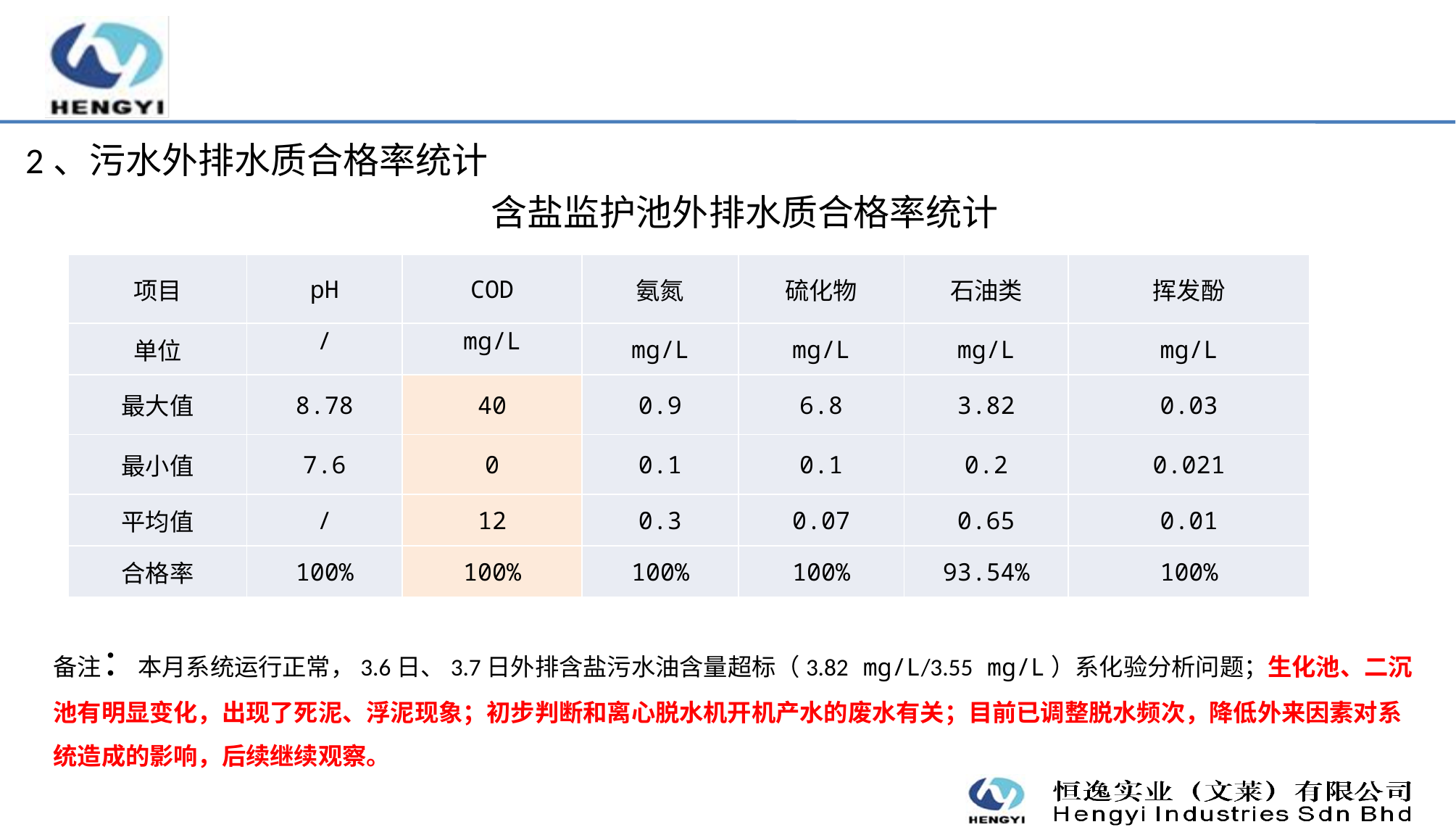

2、污水外排水质合格率统计
含盐监护池外排水质合格率统计
| 项目 | pH | COD | 氨氮 | 硫化物 | 石油类 | 挥发酚 |
| --- | --- | --- | --- | --- | --- | --- |
| 单位 | / | mg/L | mg/L | mg/L | mg/L | mg/L |
| 最大值 | 8.78 | 40 | 0.9 | 6.8 | 3.82 | 0.03 |
| 最小值 | 7.6 | 0 | 0.1 | 0.1 | 0.2 | 0.021 |
| 平均值 | / | 12 | 0.3 | 0.07 | 0.65 | 0.01 |
| 合格率 | 100% | 100% | 100% | 100% | 93.54% | 100% |
备注：本月系统运行正常，3.6日、3.7日外排含盐污水油含量超标（3.82 mg/L/3.55 mg/L）系化验分析问题；生化池、二沉池有明显变化，出现了死泥、浮泥现象；初步判断和离心脱水机开机产水的废水有关；目前已调整脱水频次，降低外来因素对系统造成的影响，后续继续观察。